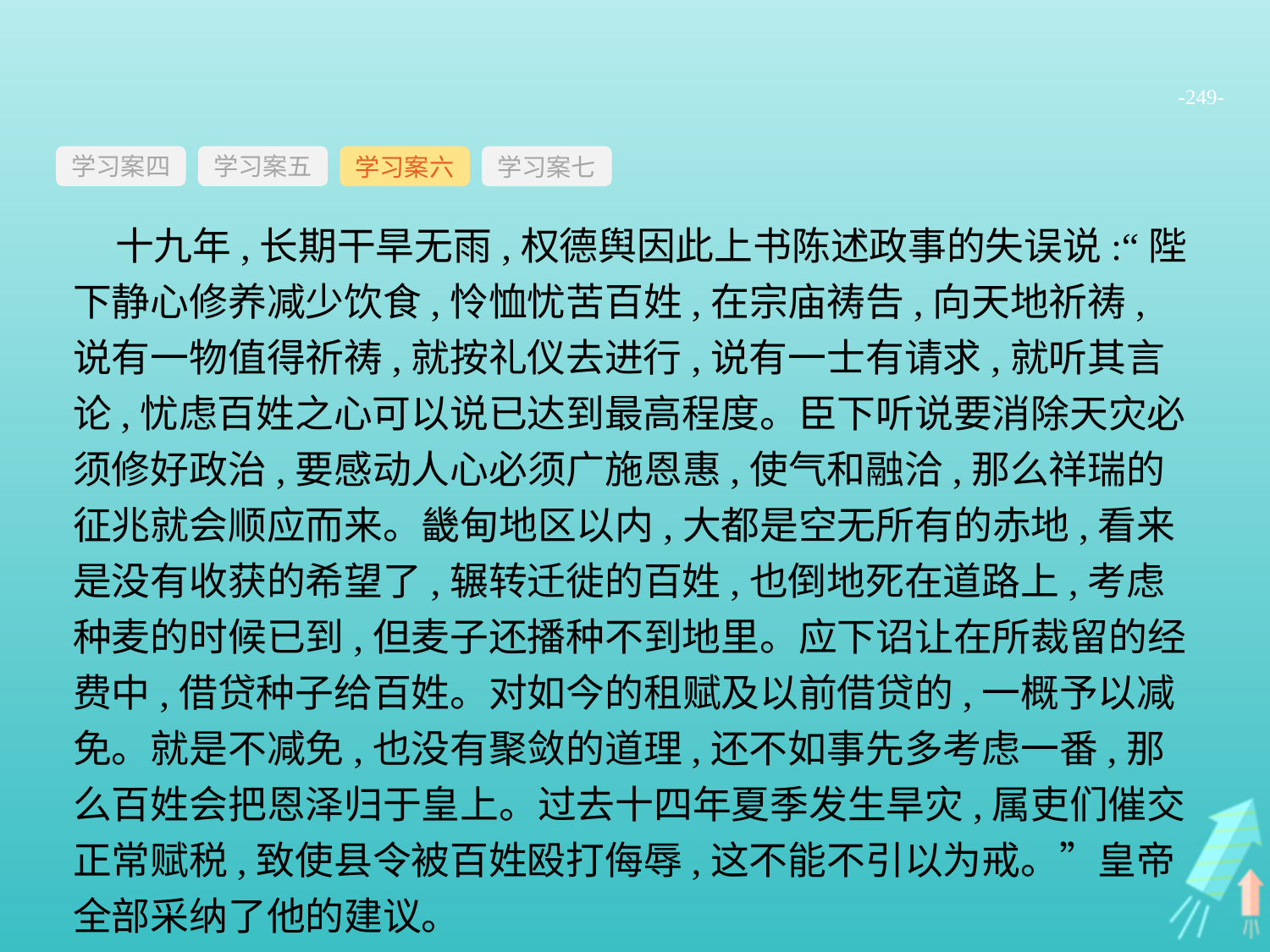

-249-
学习案四
学习案六
学习案七
学习案五
十九年,长期干旱无雨,权德舆因此上书陈述政事的失误说:“陛下静心修养减少饮食,怜恤忧苦百姓,在宗庙祷告,向天地祈祷,说有一物值得祈祷,就按礼仪去进行,说有一士有请求,就听其言论,忧虑百姓之心可以说已达到最高程度。臣下听说要消除天灾必须修好政治,要感动人心必须广施恩惠,使气和融洽,那么祥瑞的征兆就会顺应而来。畿甸地区以内,大都是空无所有的赤地,看来是没有收获的希望了,辗转迁徙的百姓,也倒地死在道路上,考虑种麦的时候已到,但麦子还播种不到地里。应下诏让在所裁留的经费中,借贷种子给百姓。对如今的租赋及以前借贷的,一概予以减免。就是不减免,也没有聚敛的道理,还不如事先多考虑一番,那么百姓会把恩泽归于皇上。过去十四年夏季发生旱灾,属吏们催交正常赋税,致使县令被百姓殴打侮辱,这不能不引以为戒。”皇帝全部采纳了他的建议。